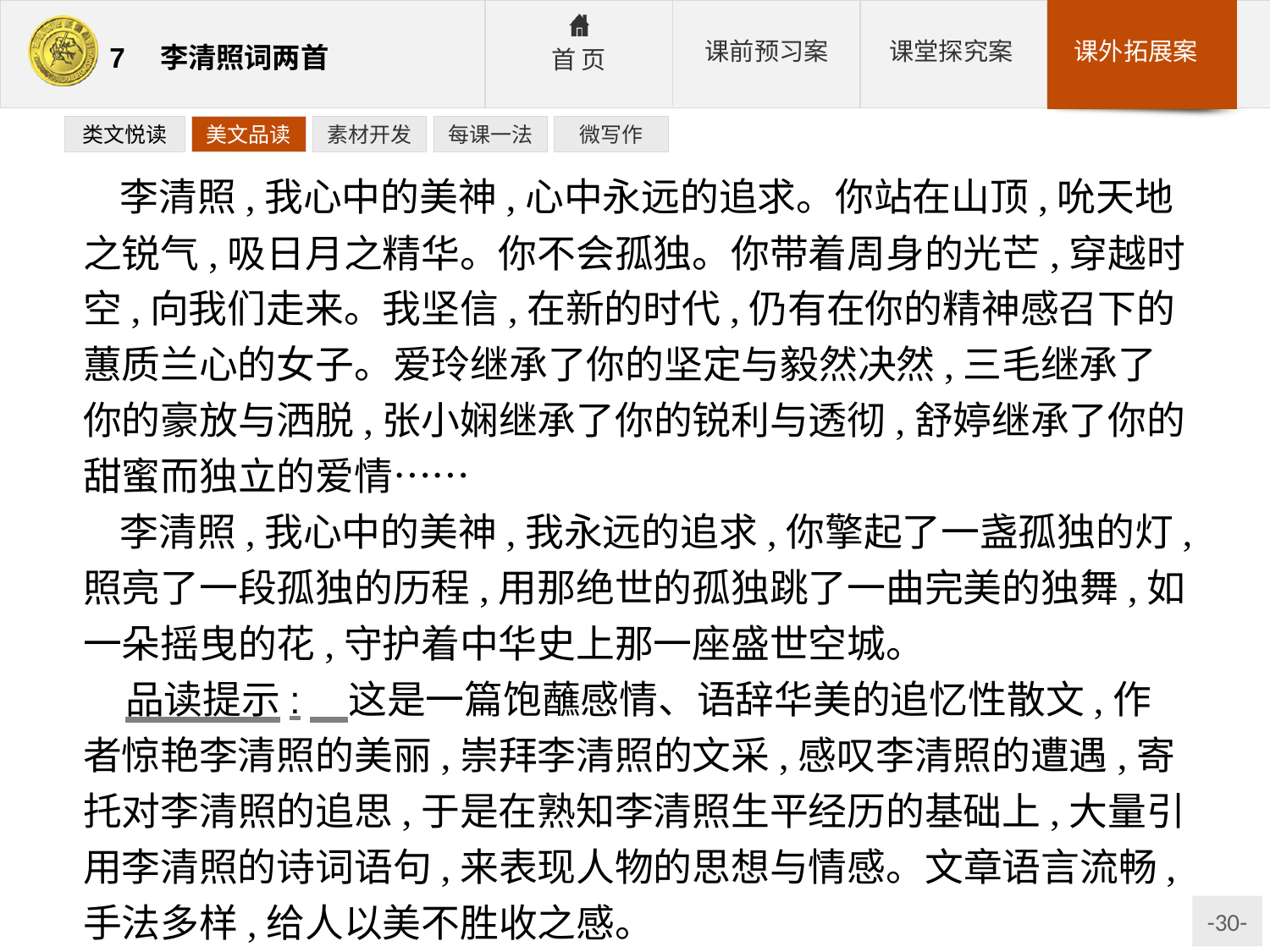

类文悦读
美文品读
素材开发
每课一法
微写作
李清照,我心中的美神,心中永远的追求。你站在山顶,吮天地之锐气,吸日月之精华。你不会孤独。你带着周身的光芒,穿越时空,向我们走来。我坚信,在新的时代,仍有在你的精神感召下的蕙质兰心的女子。爱玲继承了你的坚定与毅然决然,三毛继承了你的豪放与洒脱,张小娴继承了你的锐利与透彻,舒婷继承了你的甜蜜而独立的爱情……
李清照,我心中的美神,我永远的追求,你擎起了一盏孤独的灯,照亮了一段孤独的历程,用那绝世的孤独跳了一曲完美的独舞,如一朵摇曳的花,守护着中华史上那一座盛世空城。
品读提示:　这是一篇饱蘸感情、语辞华美的追忆性散文,作者惊艳李清照的美丽,崇拜李清照的文采,感叹李清照的遭遇,寄托对李清照的追思,于是在熟知李清照生平经历的基础上,大量引用李清照的诗词语句,来表现人物的思想与情感。文章语言流畅,手法多样,给人以美不胜收之感。